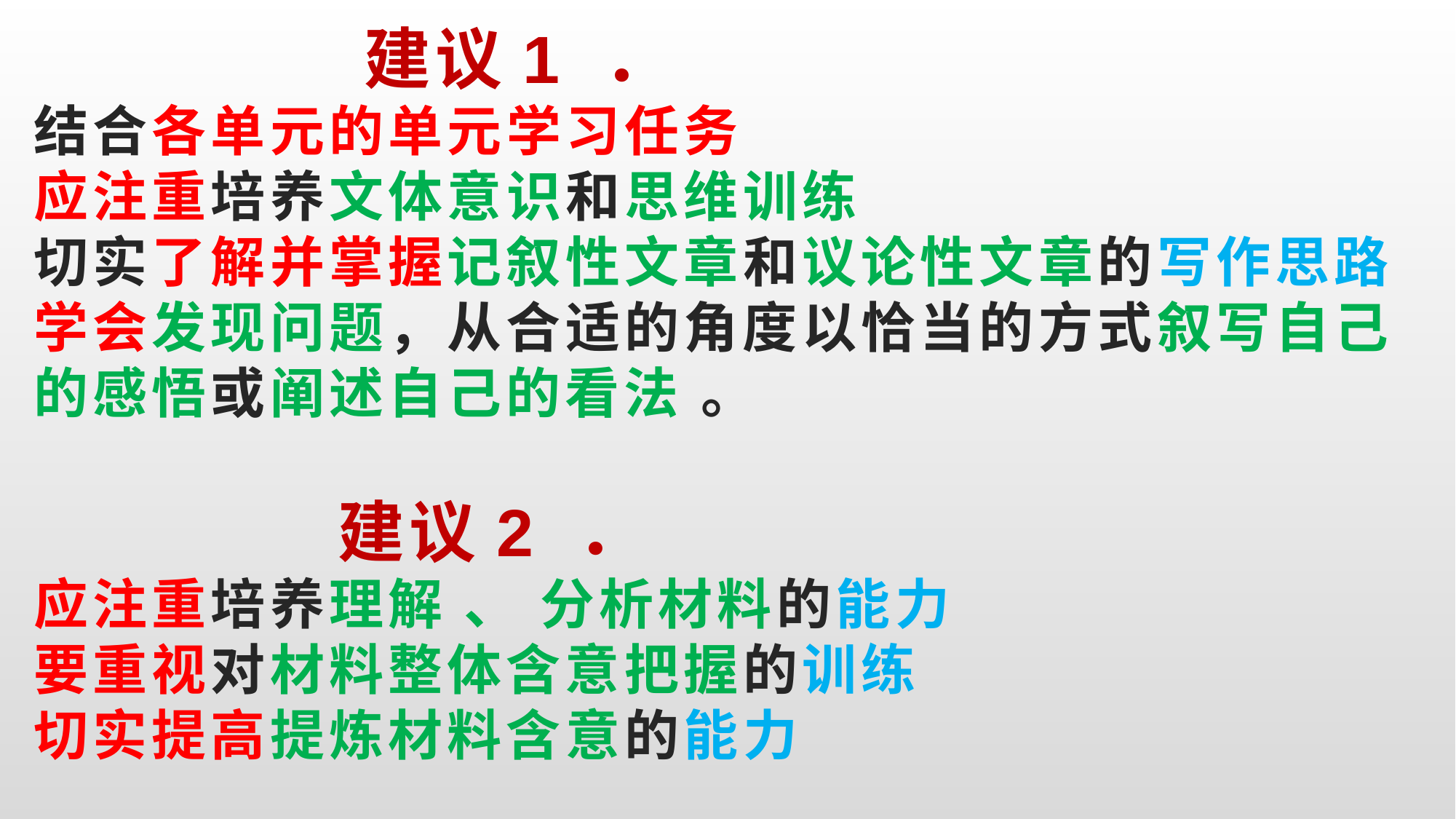

# 建议1 ． 结合各单元的单元学习任务 应注重培养文体意识和思维训练 切实了解并掌握记叙性文章和议论性文章的写作思路 学会发现问题，从合适的角度以恰当的方式叙写自己的感悟或阐述自己的看法 。 建议2 ． 应注重培养理解 、 分析材料的能力 要重视对材料整体含意把握的训练 切实提高提炼材料含意的能力